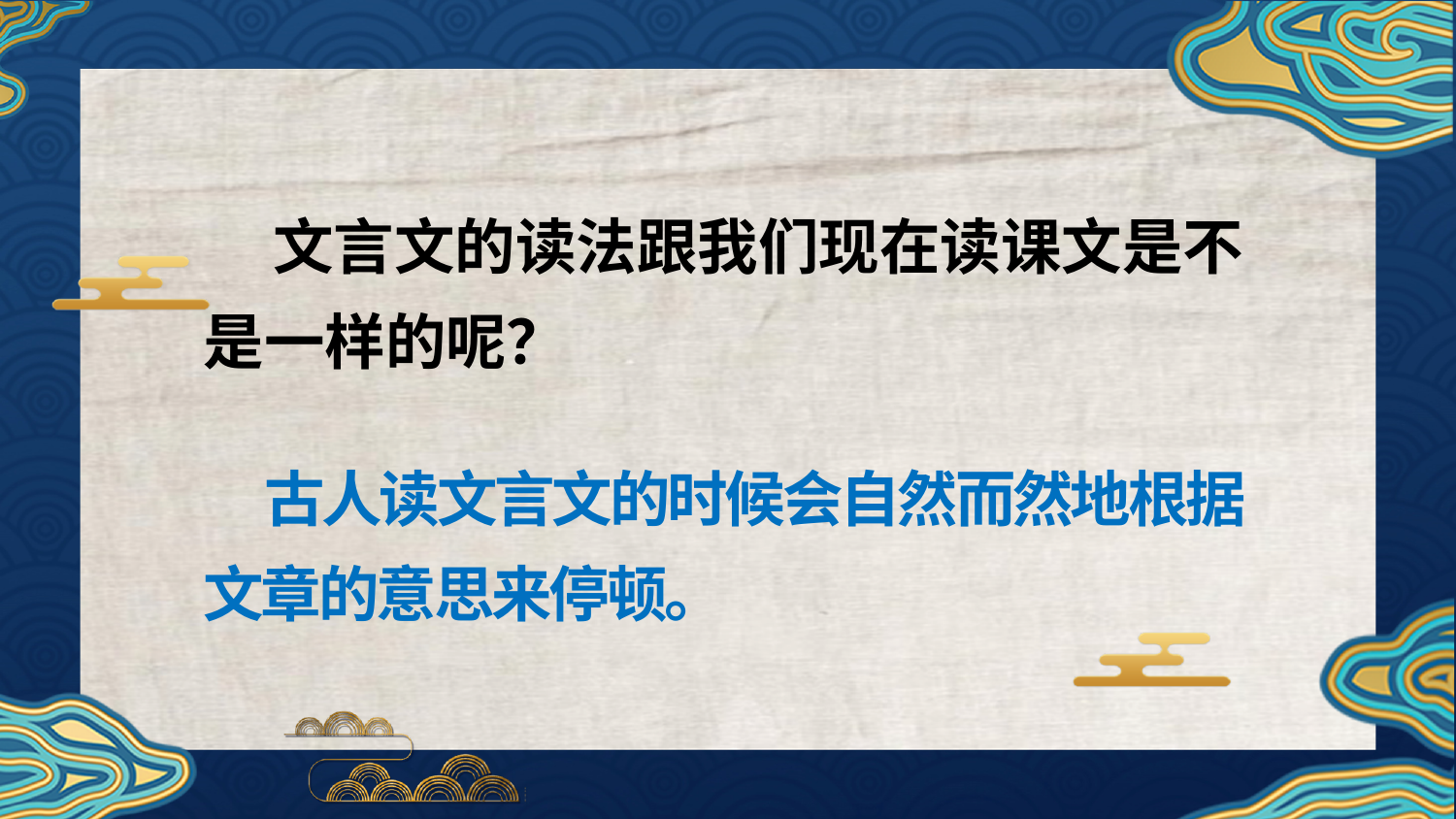

文言文的读法跟我们现在读课文是不是一样的呢？
    古人读文言文的时候会自然而然地根据文章的意思来停顿。